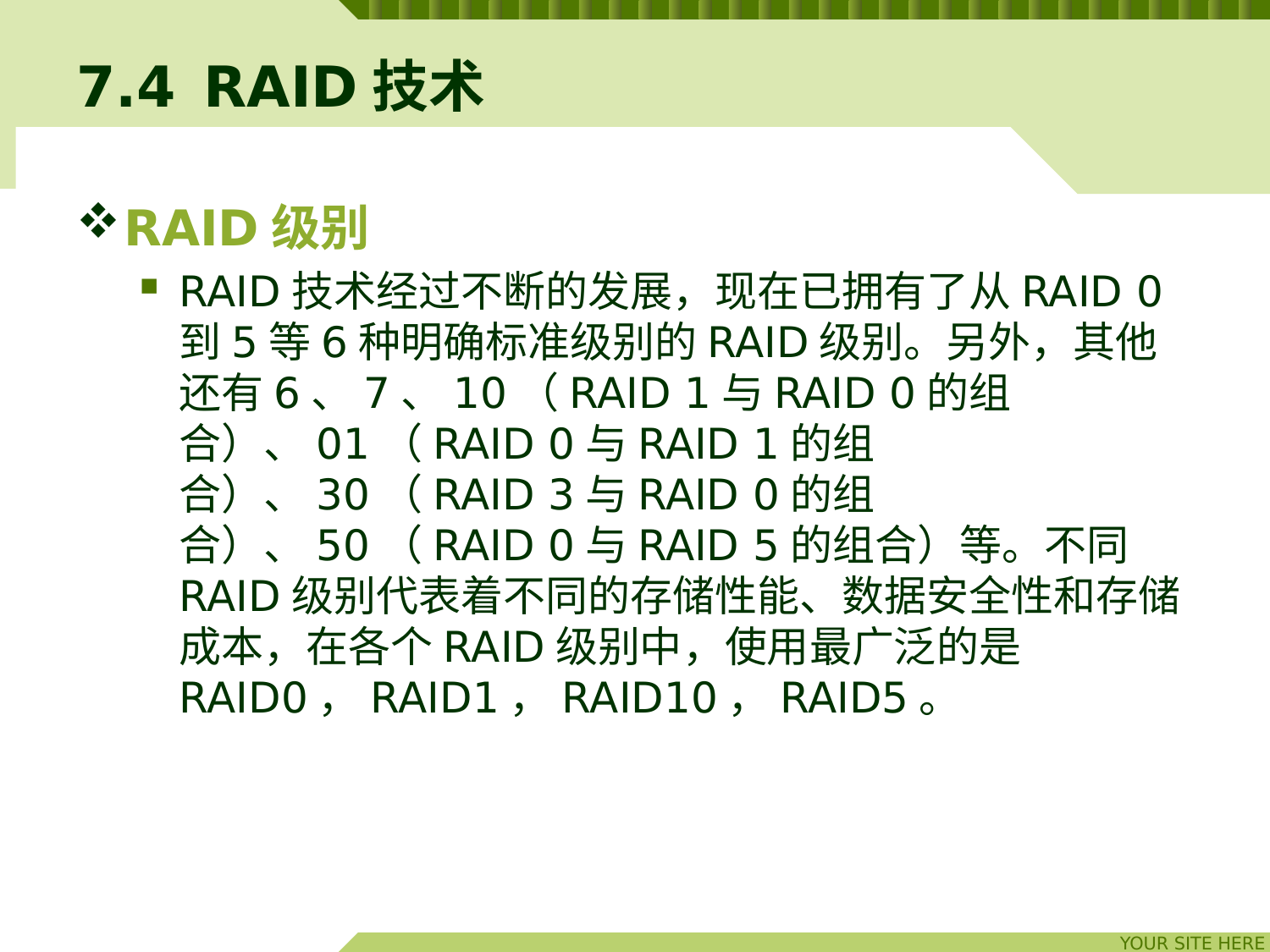

# 7.4	RAID技术
RAID级别
RAID技术经过不断的发展，现在已拥有了从RAID 0到5等6种明确标准级别的RAID级别。另外，其他还有6、7、10（RAID 1与RAID 0的组合）、01（RAID 0与RAID 1的组合）、30（RAID 3与RAID 0的组合）、50（RAID 0与RAID 5的组合）等。不同RAID级别代表着不同的存储性能、数据安全性和存储成本，在各个RAID级别中，使用最广泛的是RAID0，RAID1，RAID10，RAID5。